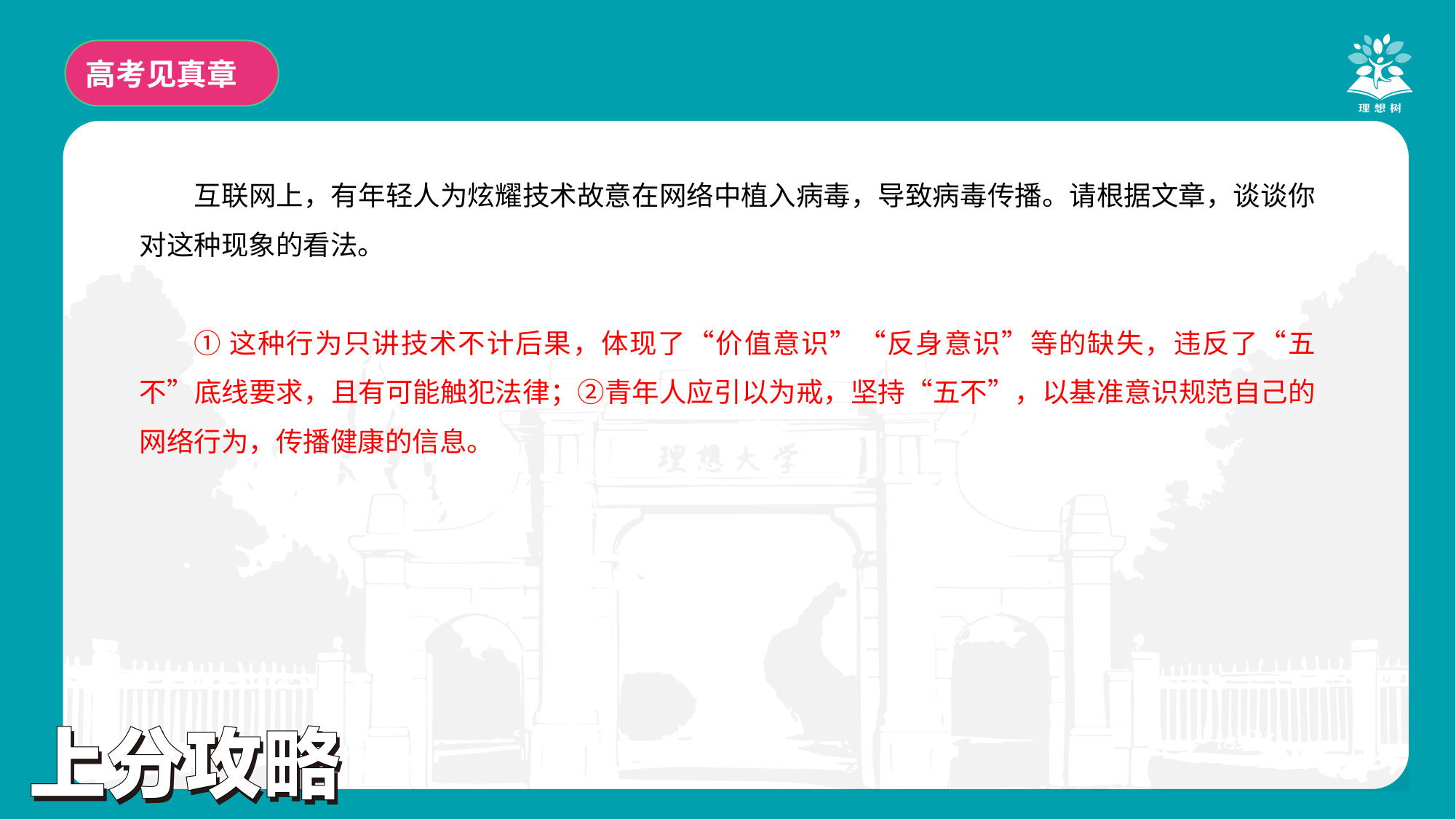

高考见真章
互联网上，有年轻人为炫耀技术故意在网络中植入病毒，导致病毒传播。请根据文章，谈谈你对这种现象的看法。

①这种行为只讲技术不计后果，体现了“价值意识”“反身意识”等的缺失，违反了“五不”底线要求，且有可能触犯法律；②青年人应引以为戒，坚持“五不”，以基准意识规范自己的网络行为，传播健康的信息。